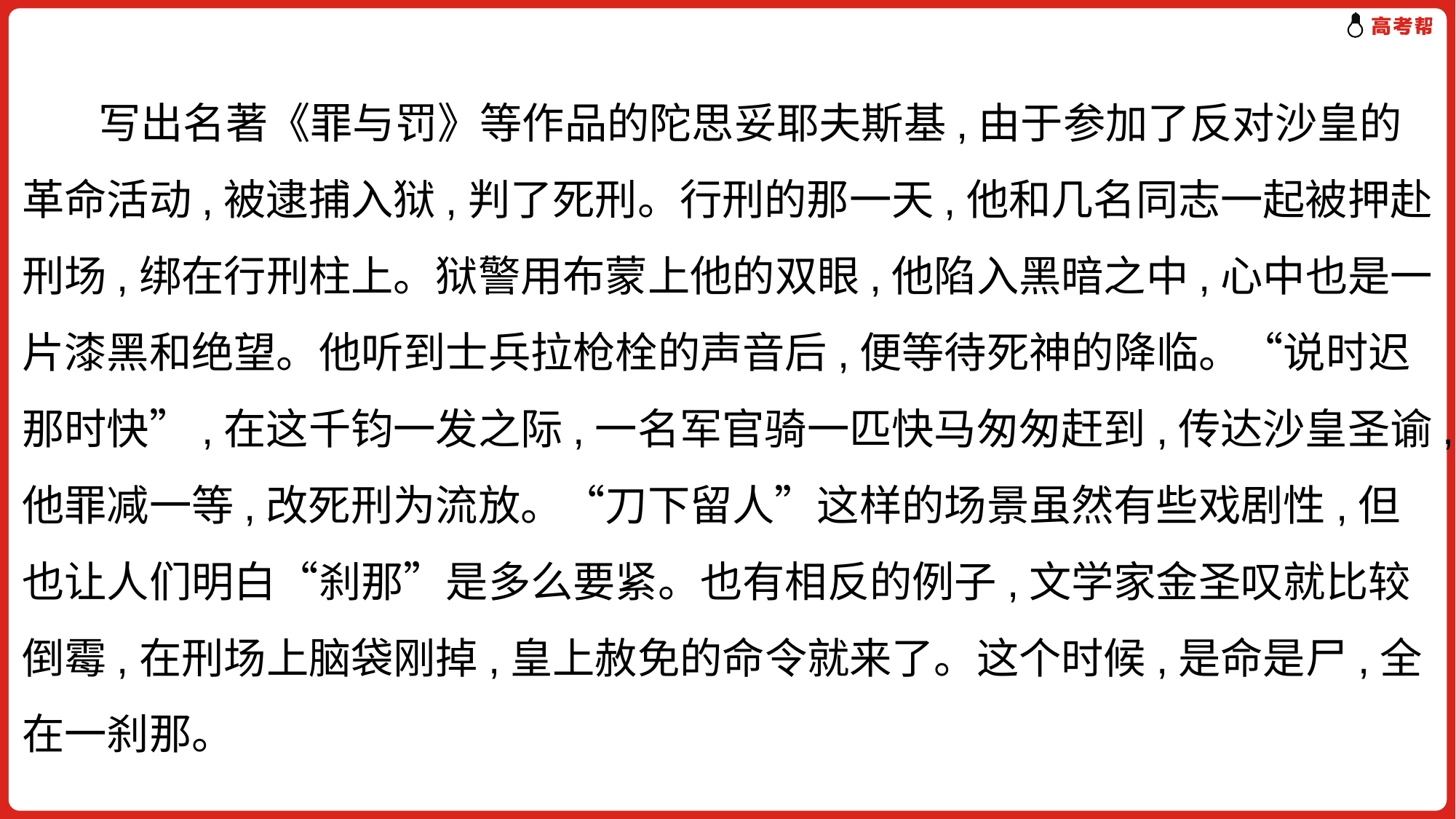

写出名著《罪与罚》等作品的陀思妥耶夫斯基,由于参加了反对沙皇的革命活动,被逮捕入狱,判了死刑。行刑的那一天,他和几名同志一起被押赴刑场,绑在行刑柱上。狱警用布蒙上他的双眼,他陷入黑暗之中,心中也是一片漆黑和绝望。他听到士兵拉枪栓的声音后,便等待死神的降临。“说时迟那时快”,在这千钧一发之际,一名军官骑一匹快马匆匆赶到,传达沙皇圣谕,他罪减一等,改死刑为流放。“刀下留人”这样的场景虽然有些戏剧性,但也让人们明白“刹那”是多么要紧。也有相反的例子,文学家金圣叹就比较倒霉,在刑场上脑袋刚掉,皇上赦免的命令就来了。这个时候,是命是尸,全在一刹那。